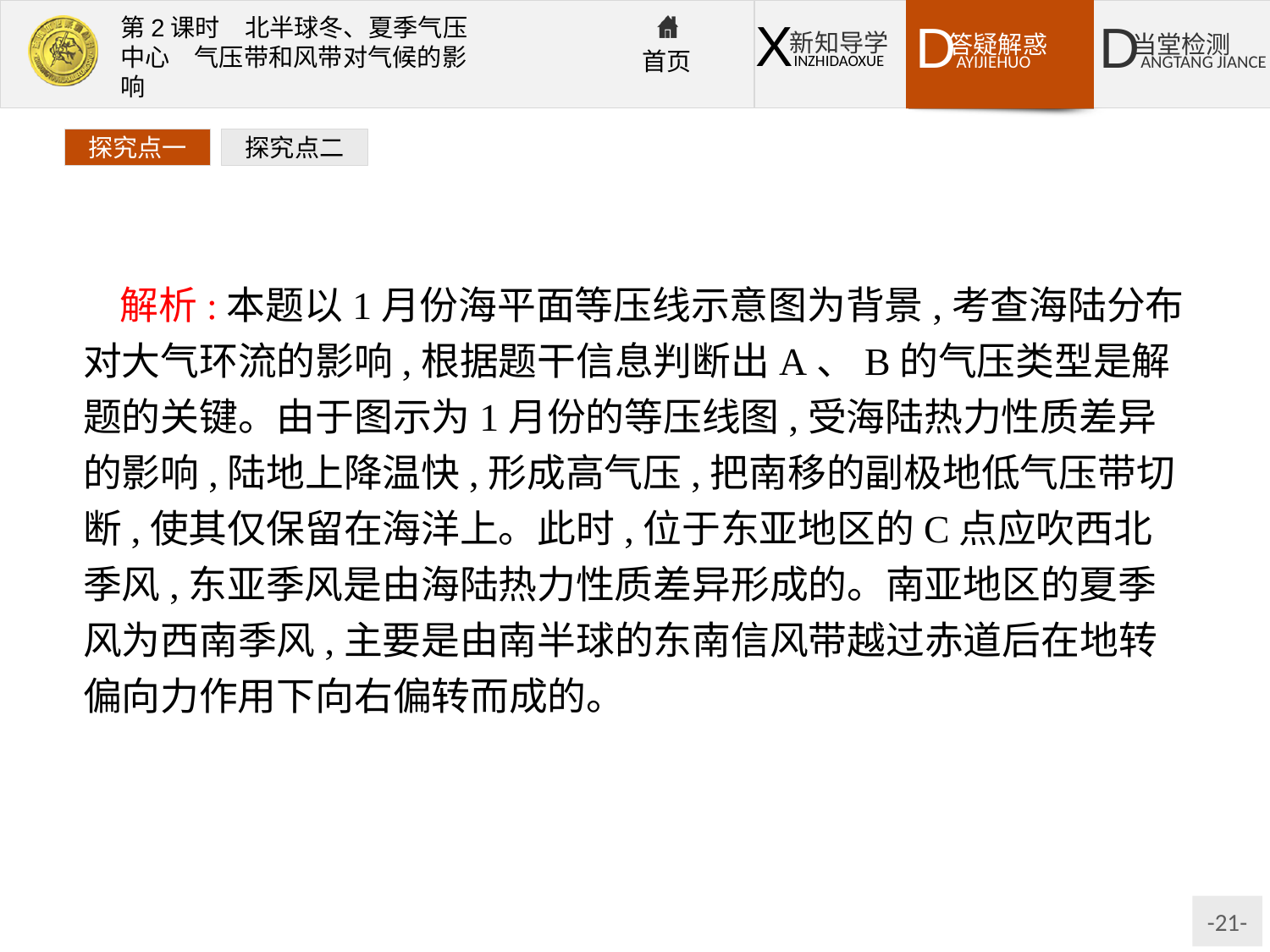

探究点一
探究点二
解析:本题以1月份海平面等压线示意图为背景,考查海陆分布对大气环流的影响,根据题干信息判断出A、B的气压类型是解题的关键。由于图示为1月份的等压线图,受海陆热力性质差异的影响,陆地上降温快,形成高气压,把南移的副极地低气压带切断,使其仅保留在海洋上。此时,位于东亚地区的C点应吹西北季风,东亚季风是由海陆热力性质差异形成的。南亚地区的夏季风为西南季风,主要是由南半球的东南信风带越过赤道后在地转偏向力作用下向右偏转而成的。